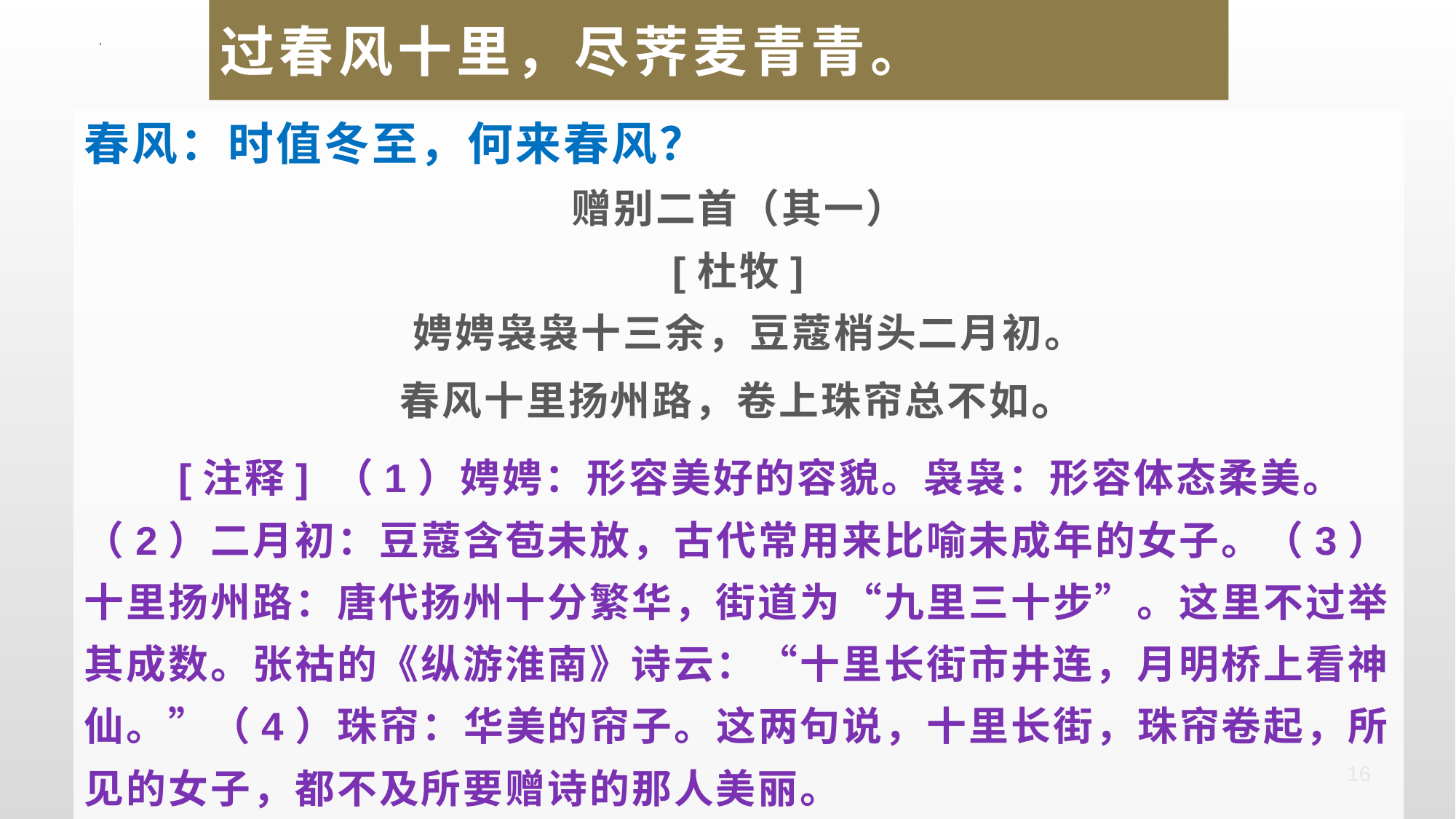

# 过春风十里，尽荠麦青青。
春风：时值冬至，何来春风？
赠别二首（其一）
[杜牧]
 娉娉袅袅十三余，豆蔻梢头二月初。
春风十里扬州路，卷上珠帘总不如。
        [注释] （1）娉娉：形容美好的容貌。袅袅：形容体态柔美。（2）二月初：豆蔻含苞未放，古代常用来比喻未成年的女子。（3）十里扬州路：唐代扬州十分繁华，街道为“九里三十步”。这里不过举其成数。张祜的《纵游淮南》诗云：“十里长街市井连，月明桥上看神仙。”（4）珠帘：华美的帘子。这两句说，十里长街，珠帘卷起，所见的女子，都不及所要赠诗的那人美丽。

16